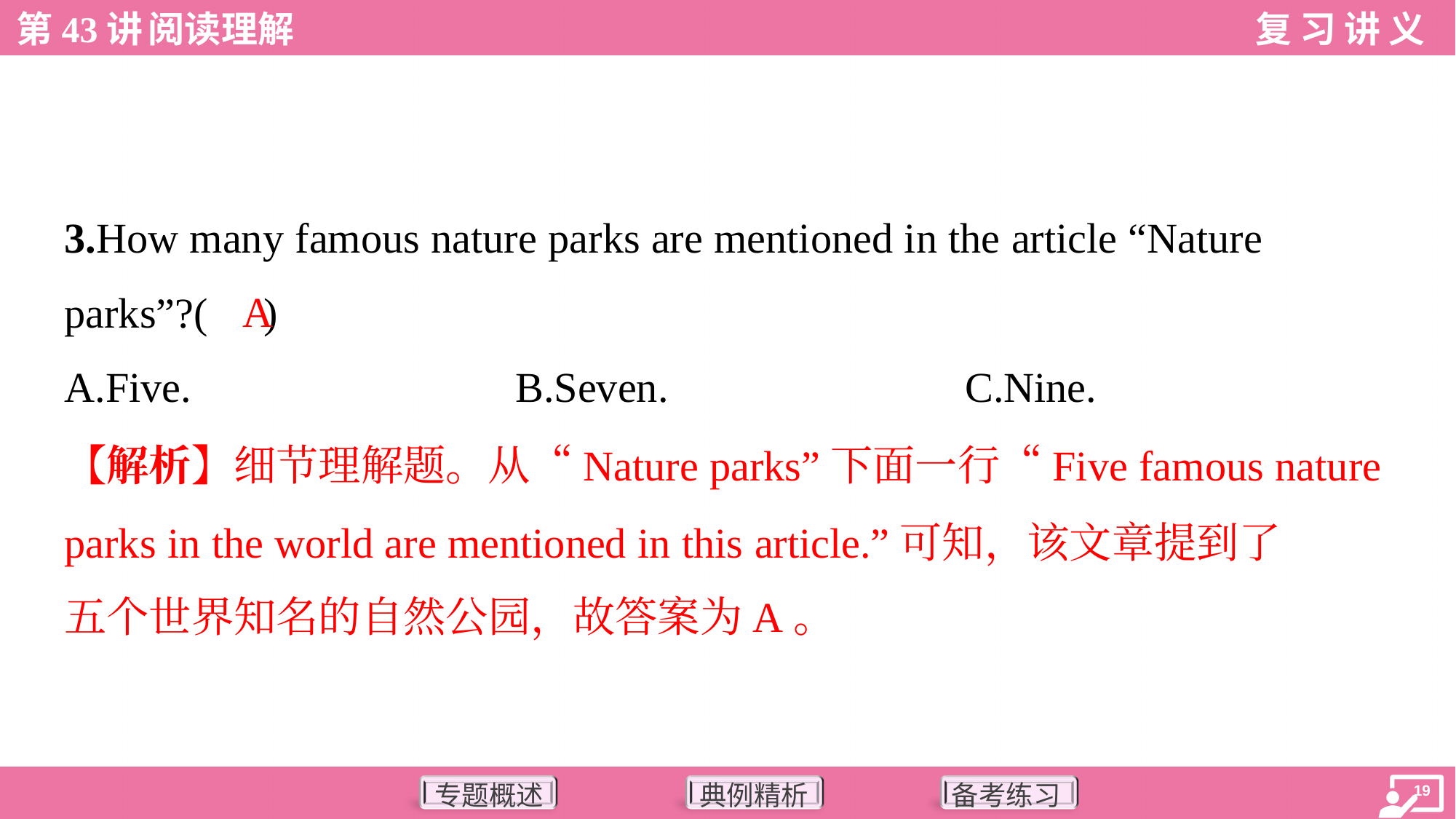

3.How many famous nature parks are mentioned in the article “Nature
parks”?(     )
A
A.Five.	B.Seven.	C.Nine.
【解析】细节理解题。从“Nature parks”下面一行“Five famous nature
parks in the world are mentioned in this article.”可知，该文章提到了
五个世界知名的自然公园，故答案为A。